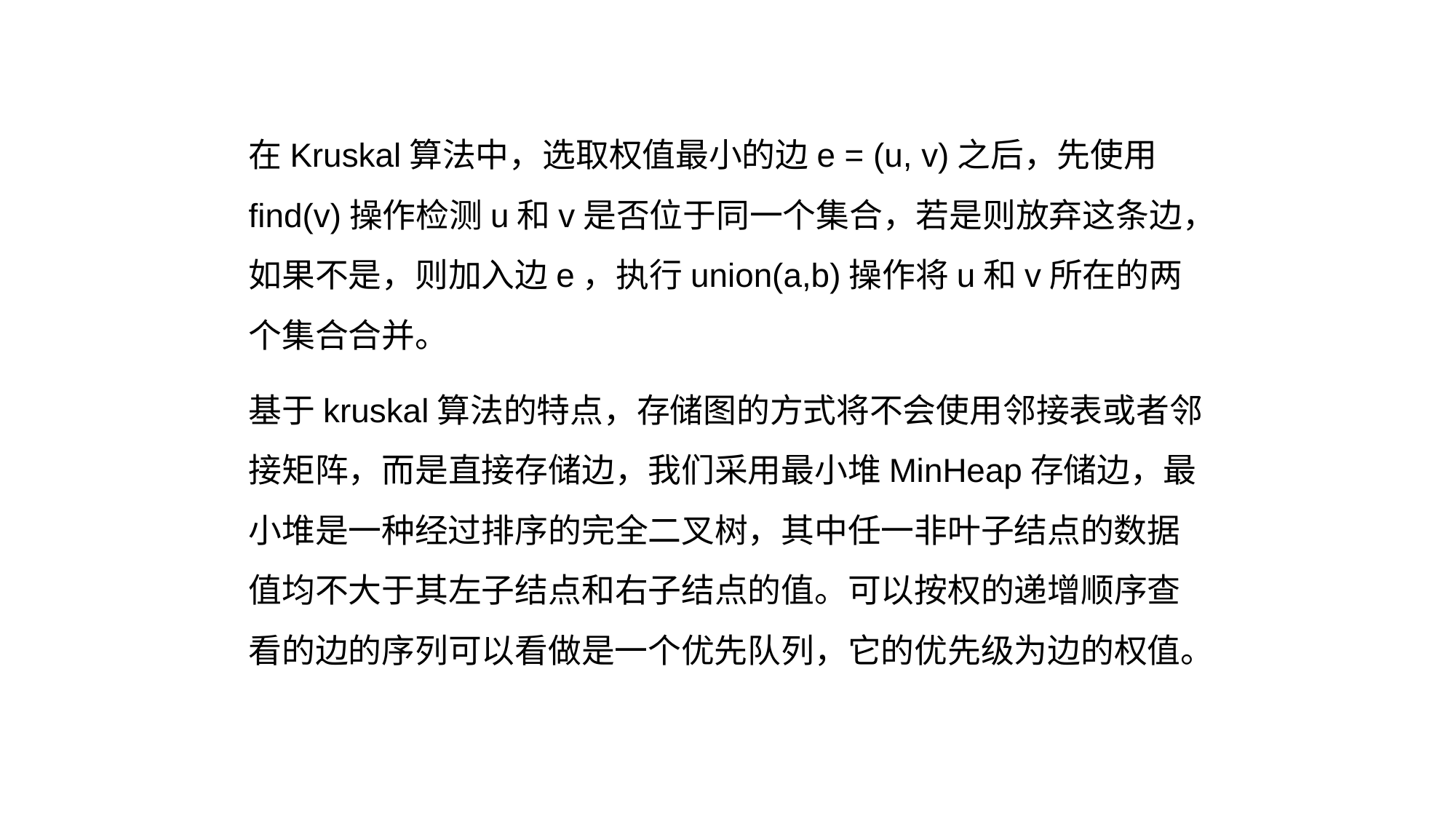

在Kruskal算法中，选取权值最小的边e = (u, v)之后，先使用find(v)操作检测u和v是否位于同一个集合，若是则放弃这条边，如果不是，则加入边e，执行union(a,b)操作将u和v所在的两个集合合并。
基于kruskal算法的特点，存储图的方式将不会使用邻接表或者邻接矩阵，而是直接存储边，我们采用最小堆MinHeap存储边，最小堆是一种经过排序的完全二叉树，其中任一非叶子结点的数据值均不大于其左子结点和右子结点的值。可以按权的递增顺序查看的边的序列可以看做是一个优先队列，它的优先级为边的权值。